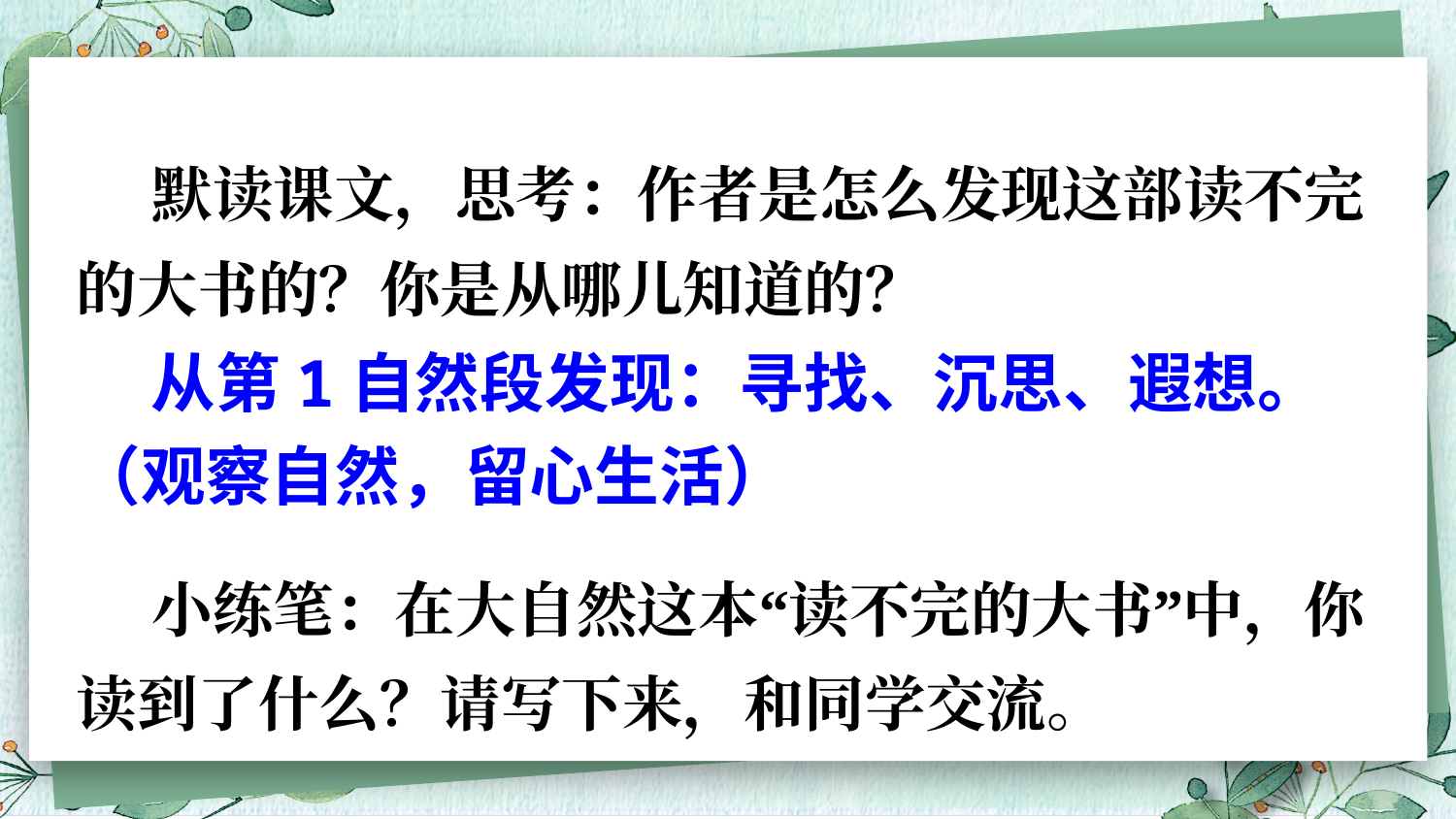

默读课文，思考：作者是怎么发现这部读不完的大书的？你是从哪儿知道的？
    从第1自然段发现：寻找、沉思、遐想。（观察自然，留心生活）
    小练笔：在大自然这本“读不完的大书”中，你读到了什么？请写下来，和同学交流。